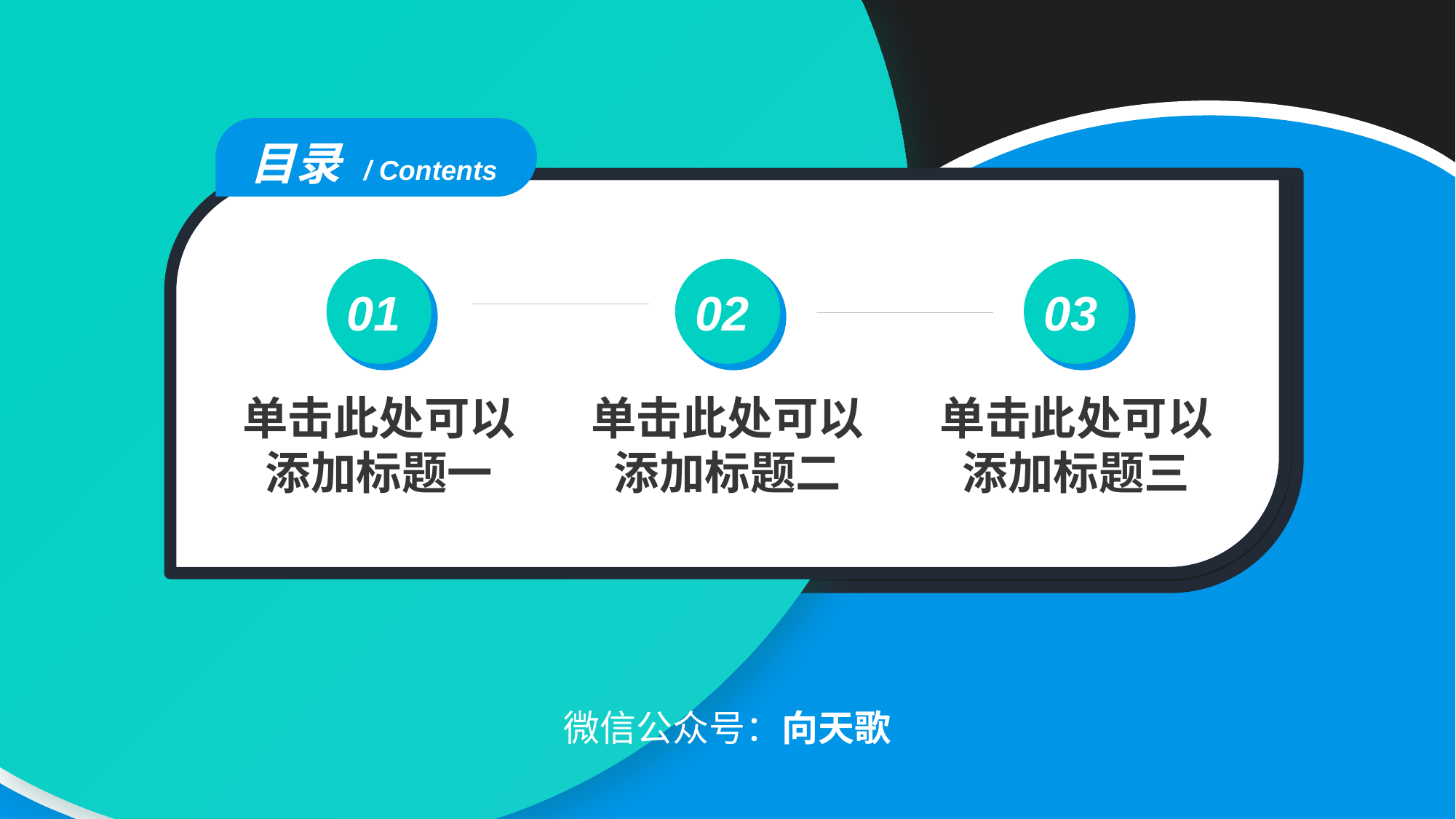

目录 / Contents

01
02
03
单击此处可以
添加标题一
单击此处可以
添加标题二
单击此处可以
添加标题三
微信公众号：向天歌